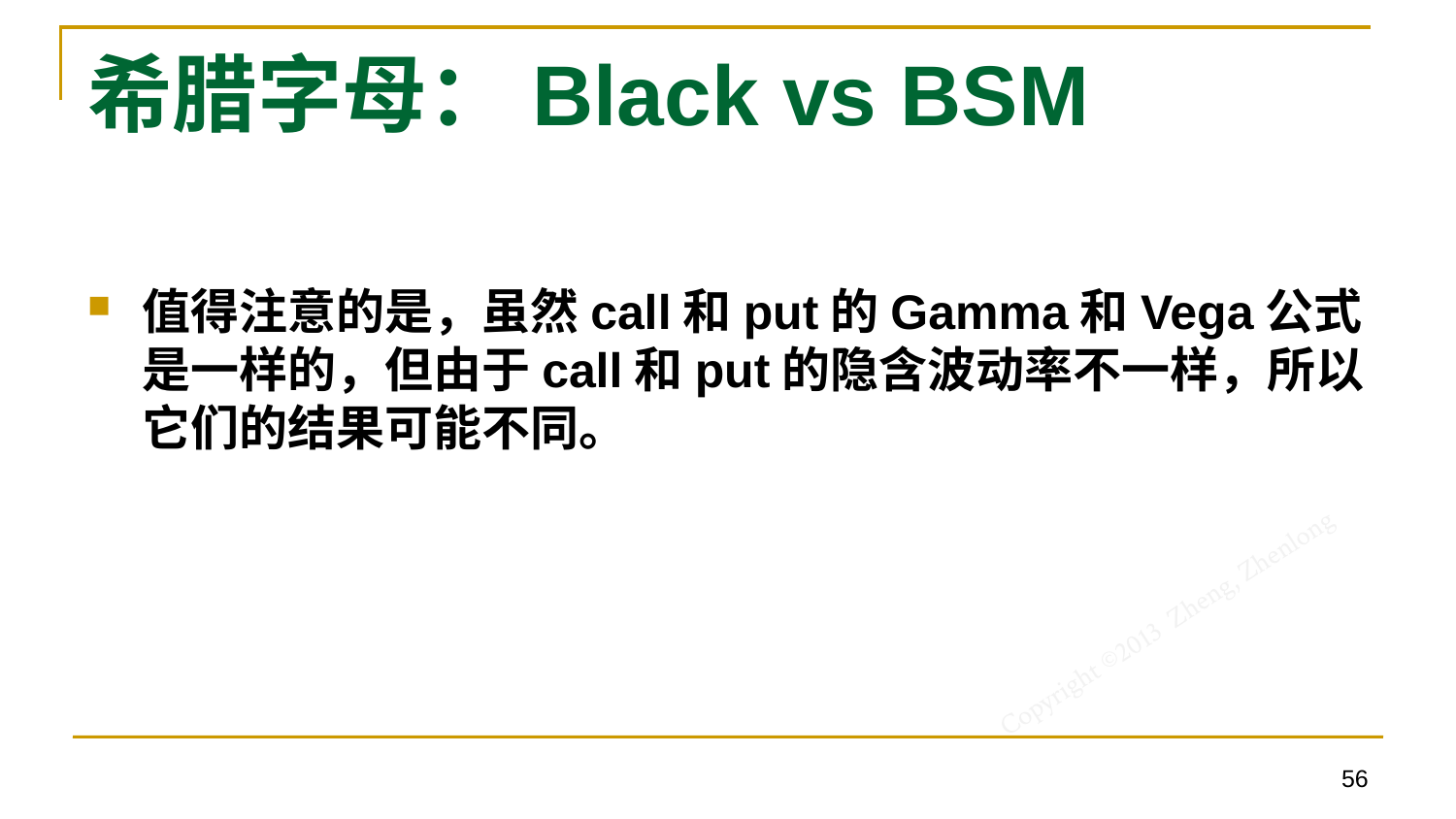

# 希腊字母：Black vs BSM

值得注意的是，虽然call和put的Gamma和Vega公式是一样的，但由于call和put的隐含波动率不一样，所以它们的结果可能不同。
56